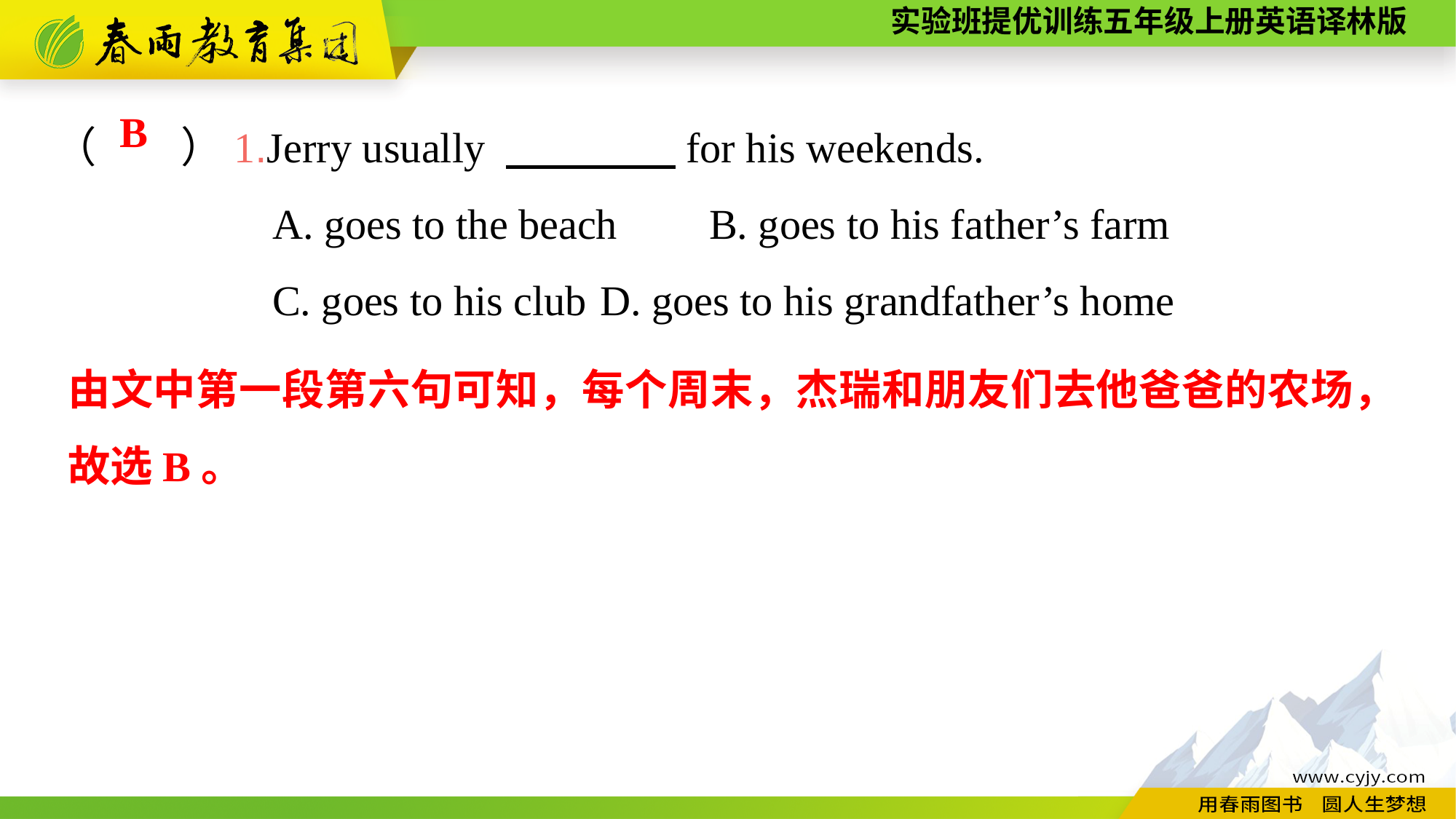

（　　）1.Jerry usually 　　　　for his weekends.
		A. goes to the beach	B. goes to his father’s farm
		C. goes to his club	D. goes to his grandfather’s home
B
由文中第一段第六句可知，每个周末，杰瑞和朋友们去他爸爸的农场，故选B。